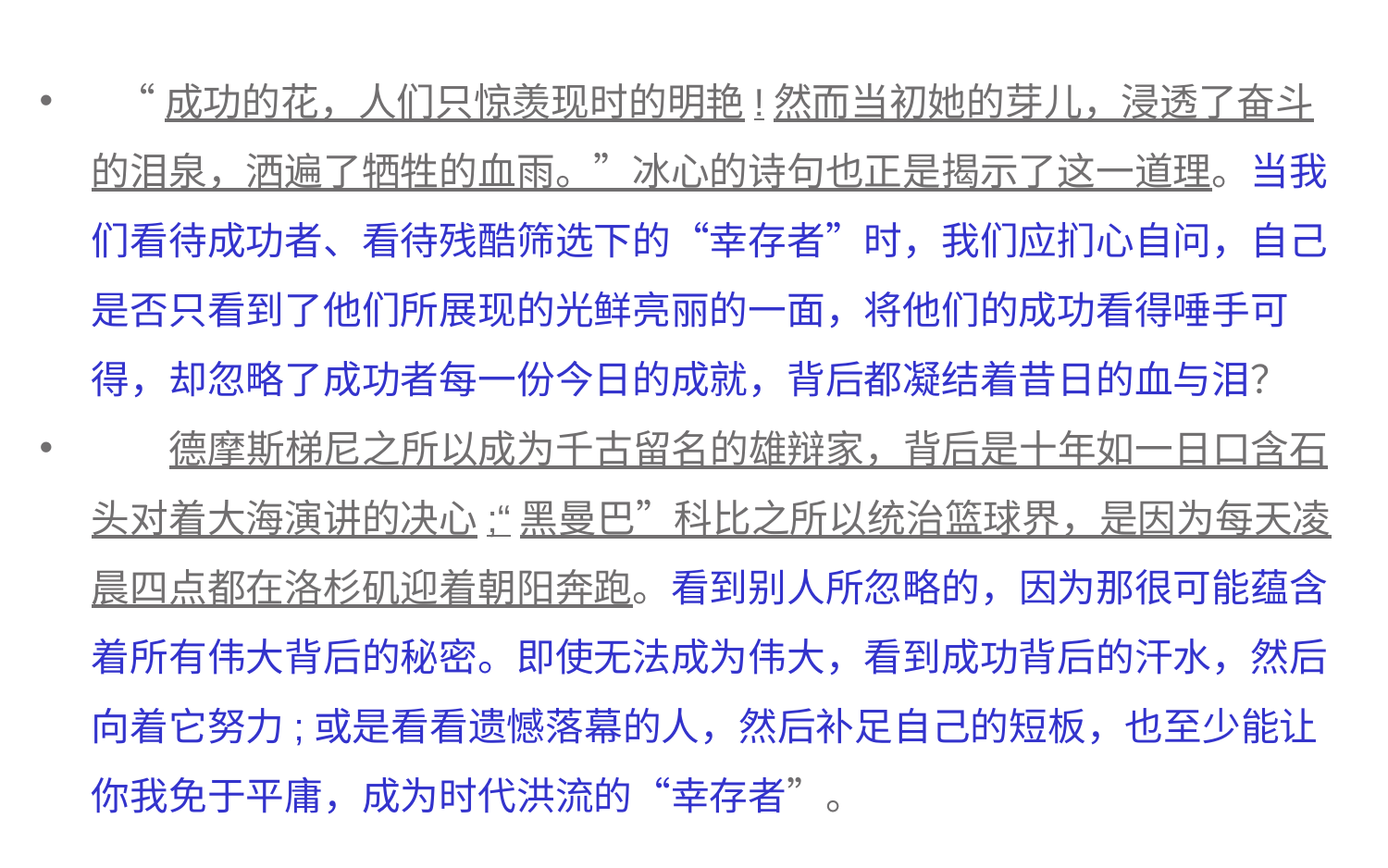

“成功的花，人们只惊羡现时的明艳!然而当初她的芽儿，浸透了奋斗的泪泉，洒遍了牺牲的血雨。”冰心的诗句也正是揭示了这一道理。当我们看待成功者、看待残酷筛选下的“幸存者”时，我们应扪心自问，自己是否只看到了他们所展现的光鲜亮丽的一面，将他们的成功看得唾手可得，却忽略了成功者每一份今日的成就，背后都凝结着昔日的血与泪？
        德摩斯梯尼之所以成为千古留名的雄辩家，背后是十年如一日口含石头对着大海演讲的决心;“黑曼巴”科比之所以统治篮球界，是因为每天凌晨四点都在洛杉矶迎着朝阳奔跑。看到别人所忽略的，因为那很可能蕴含着所有伟大背后的秘密。即使无法成为伟大，看到成功背后的汗水，然后向着它努力;或是看看遗憾落幕的人，然后补足自己的短板，也至少能让你我免于平庸，成为时代洪流的“幸存者”。